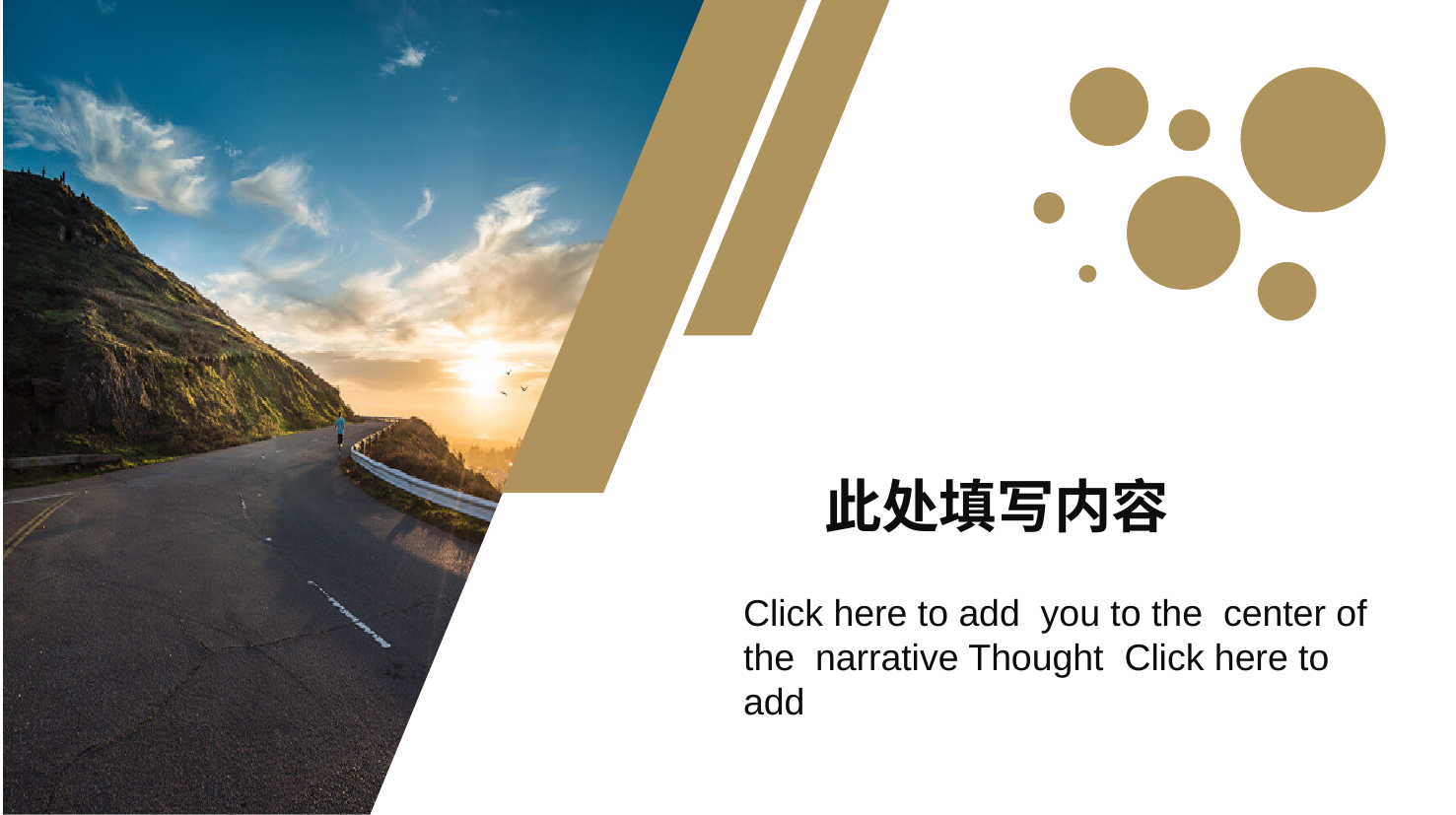

此处填写内容

Click here to add  you to the  center of the  narrative Thought  Click here to add